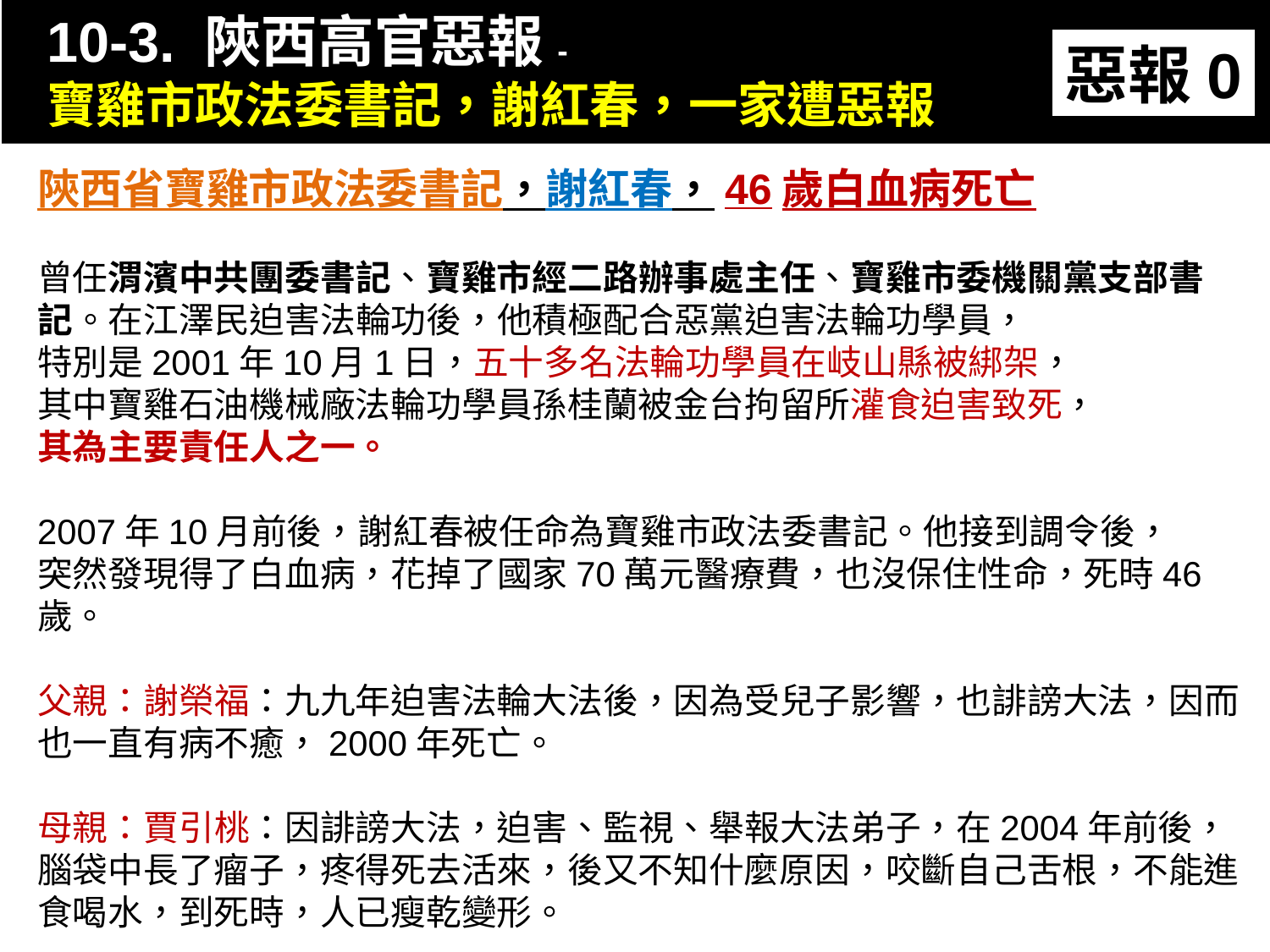

10-3. 陝西高官惡報-
寶雞市政法委書記，謝紅春，一家遭惡報

惡報0
陝西省寶雞市政法委書記，謝紅春，46歲白血病死亡

曾任渭濱中共團委書記、寶雞市經二路辦事處主任、寶雞市委機關黨支部書記。在江澤民迫害法輪功後，他積極配合惡黨迫害法輪功學員，
特別是2001年10月1日，五十多名法輪功學員在岐山縣被綁架，
其中寶雞石油機械廠法輪功學員孫桂蘭被金台拘留所灌食迫害致死，
其為主要責任人之一。

2007年10月前後，謝紅春被任命為寶雞市政法委書記。他接到調令後，
突然發現得了白血病，花掉了國家70萬元醫療費，也沒保住性命，死時46歲。

父親：謝榮福：九九年迫害法輪大法後，因為受兒子影響，也誹謗大法，因而也一直有病不癒，2000年死亡。

母親：賈引桃：因誹謗大法，迫害、監視、舉報大法弟子，在2004年前後，腦袋中長了瘤子，疼得死去活來，後又不知什麼原因，咬斷自己舌根，不能進食喝水，到死時，人已瘦乾變形。